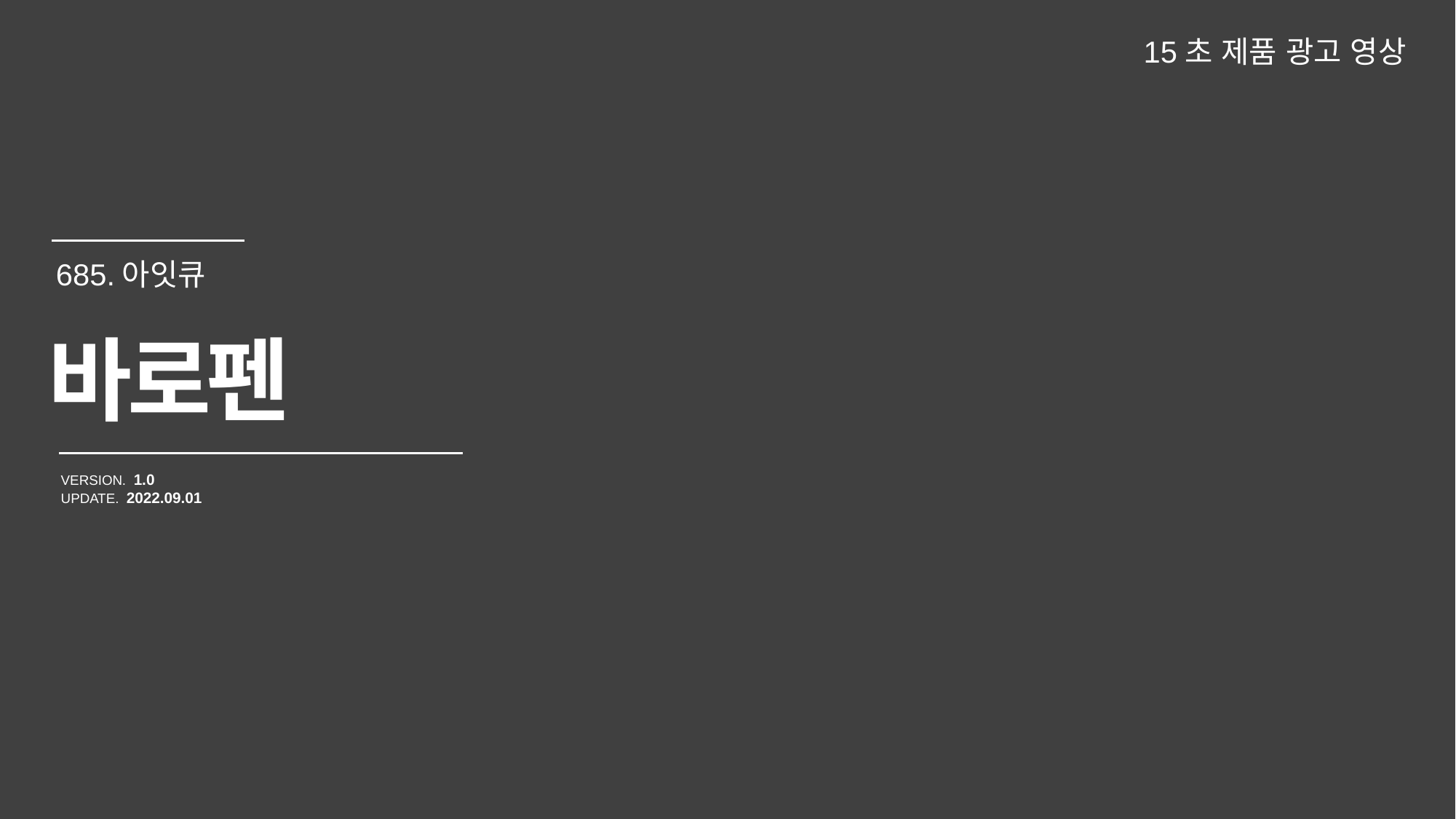

15초 제품 광고 영상
바로펜
VERSION.  1.0
UPDATE.  2022.09.01

685.아잇큐